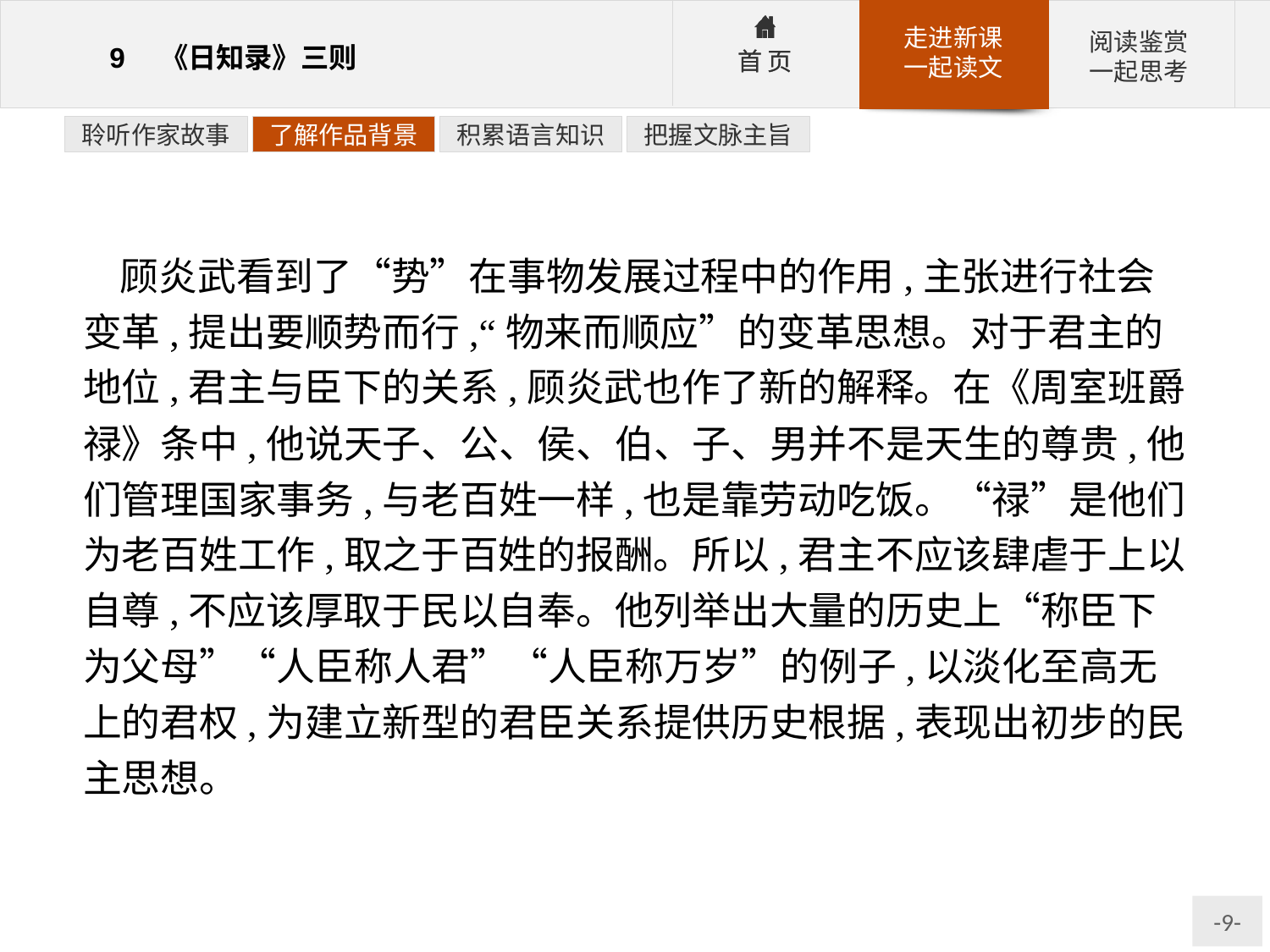

聆听作家故事
了解作品背景
积累语言知识
把握文脉主旨
顾炎武看到了“势”在事物发展过程中的作用,主张进行社会变革,提出要顺势而行,“物来而顺应”的变革思想。对于君主的地位,君主与臣下的关系,顾炎武也作了新的解释。在《周室班爵禄》条中,他说天子、公、侯、伯、子、男并不是天生的尊贵,他们管理国家事务,与老百姓一样,也是靠劳动吃饭。“禄”是他们为老百姓工作,取之于百姓的报酬。所以,君主不应该肆虐于上以自尊,不应该厚取于民以自奉。他列举出大量的历史上“称臣下为父母”“人臣称人君”“人臣称万岁”的例子,以淡化至高无上的君权,为建立新型的君臣关系提供历史根据,表现出初步的民主思想。